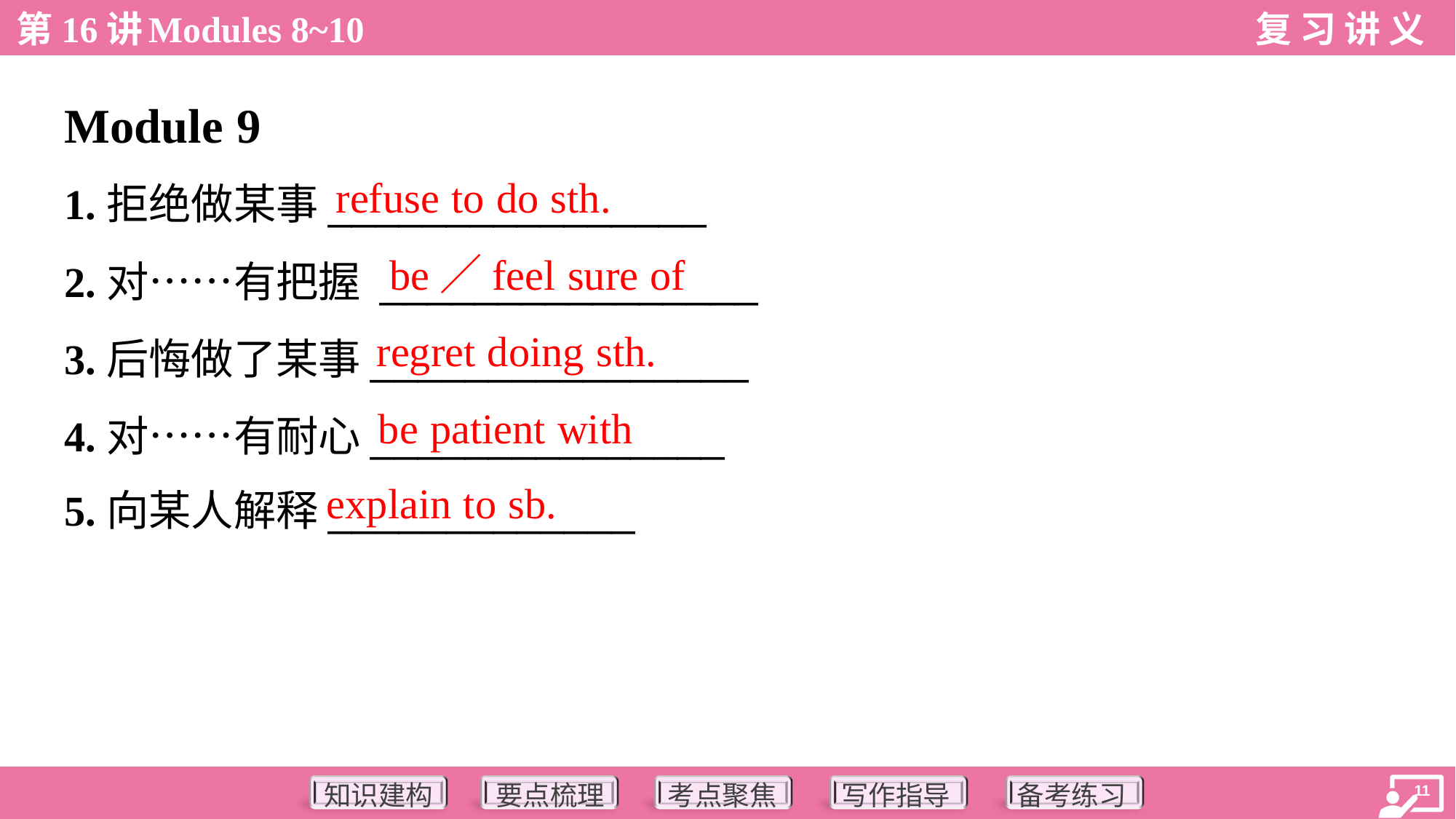

Module 9
refuse to do sth.
1.拒绝做某事________________
2.对……有把握 ________________
3.后悔做了某事________________
4.对……有耐心_______________
5.向某人解释_____________
be／feel sure of
regret doing sth.
be patient with
explain to sb.